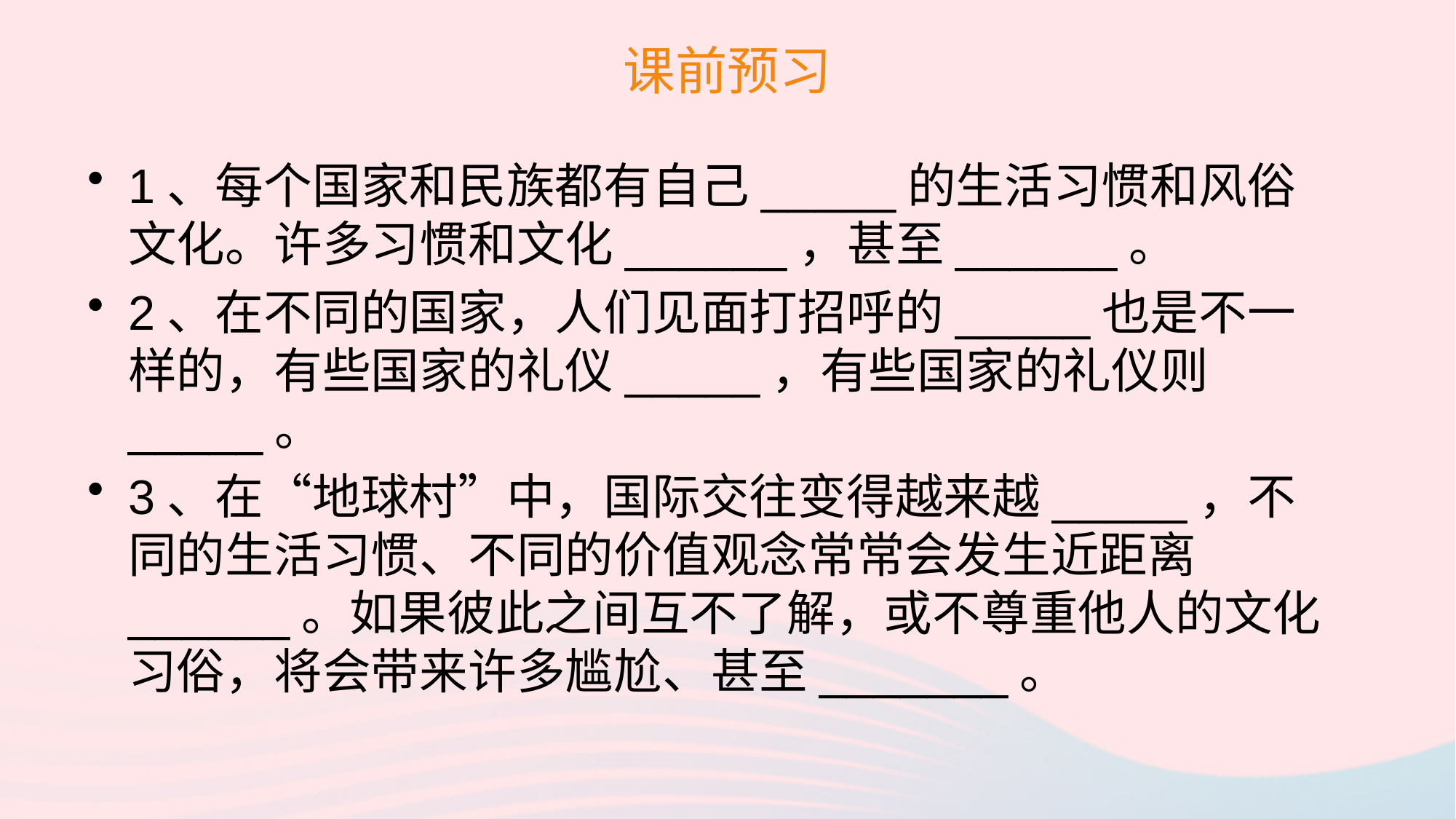

# 课前预习
1、每个国家和民族都有自己_____的生活习惯和风俗文化。许多习惯和文化______，甚至______。
2、在不同的国家，人们见面打招呼的_____也是不一样的，有些国家的礼仪_____，有些国家的礼仪则_____。
3、在“地球村”中，国际交往变得越来越_____，不同的生活习惯、不同的价值观念常常会发生近距离______。如果彼此之间互不了解，或不尊重他人的文化习俗，将会带来许多尴尬、甚至_______。